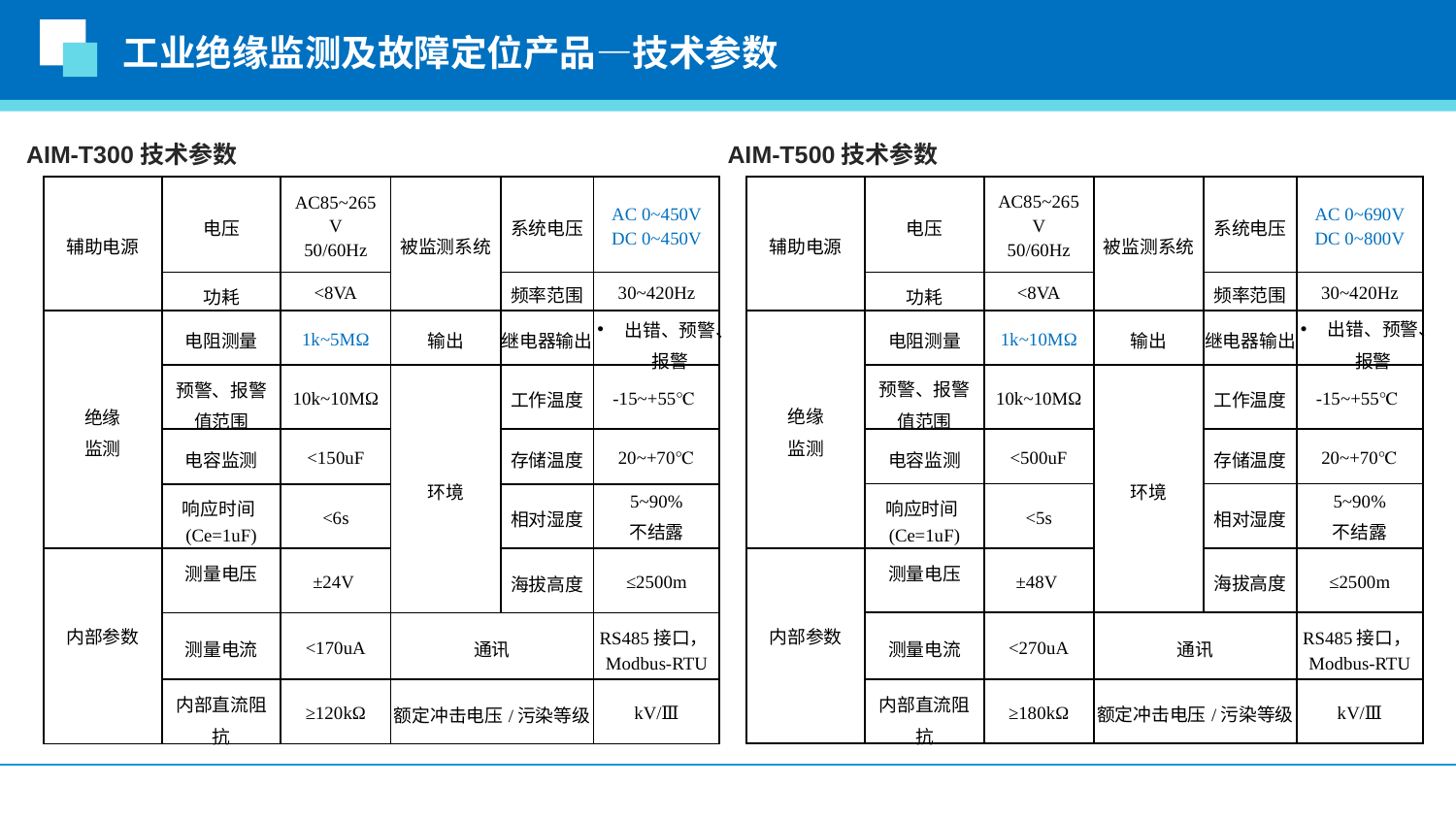

工业绝缘监测及故障定位产品—技术参数

AIM-T300技术参数
AIM-T500技术参数
| 辅助电源 | 电压 | AC85~265V 50/60Hz | 被监测系统 | 系统电压 | AC 0~690V DC 0~800V |
| --- | --- | --- | --- | --- | --- |
|  | 功耗 | <8VA |  | 频率范围 | 30~420Hz |
| 绝缘 监测 | 电阻测量 | 1k~10MΩ | 输出 | 继电器输出 | 出错、预警、报警 |
|  | 预警、报警值范围 | 10k~10MΩ | 环境 | 工作温度 | -15~+55℃ |
|  | 电容监测 | <500uF |  | 存储温度 | 20~+70℃ |
|  | 响应时间(Ce=1uF) | <5s |  | 相对湿度 | 5~90% 不结露 |
| 内部参数 | 测量电压 | ±48V |  | 海拔高度 | ≤2500m |
|  | 测量电流 | <270uA | 通讯 |  | RS485接口，Modbus-RTU |
|  | 内部直流阻抗 | ≥180kΩ | 额定冲击电压/污染等级 |  | kV/Ⅲ |
| 辅助电源 | 电压 | AC85~265V 50/60Hz | 被监测系统 | 系统电压 | AC 0~450V DC 0~450V |
| --- | --- | --- | --- | --- | --- |
|  | 功耗 | <8VA |  | 频率范围 | 30~420Hz |
| 绝缘 监测 | 电阻测量 | 1k~5MΩ | 输出 | 继电器输出 | 出错、预警、报警 |
|  | 预警、报警值范围 | 10k~10MΩ | 环境 | 工作温度 | -15~+55℃ |
|  | 电容监测 | <150uF |  | 存储温度 | 20~+70℃ |
|  | 响应时间(Ce=1uF) | <6s |  | 相对湿度 | 5~90% 不结露 |
| 内部参数 | 测量电压 | ±24V |  | 海拔高度 | ≤2500m |
|  | 测量电流 | <170uA | 通讯 |  | RS485接口，Modbus-RTU |
|  | 内部直流阻抗 | ≥120kΩ | 额定冲击电压/污染等级 |  | kV/Ⅲ |